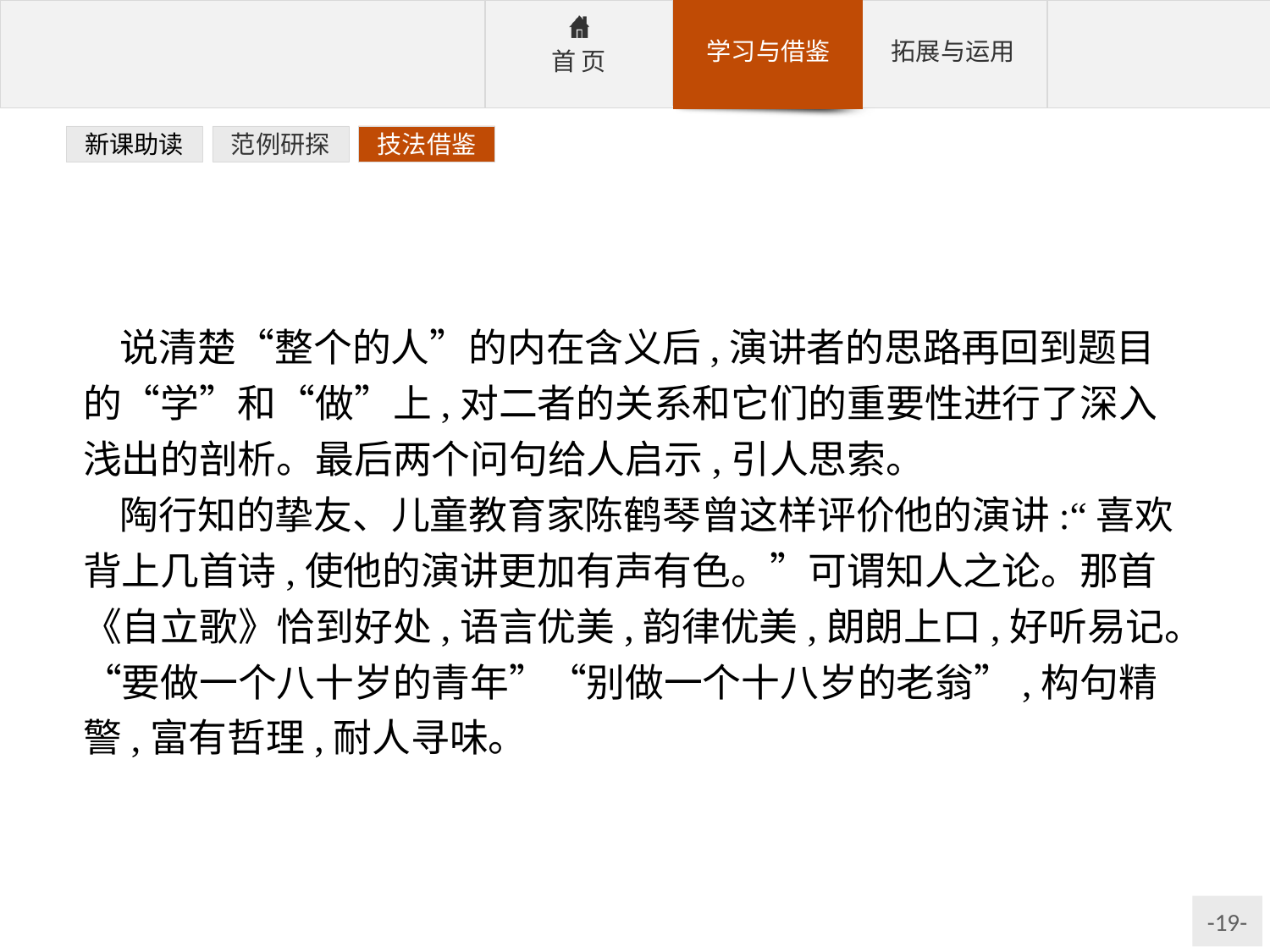

新课助读
范例研探
技法借鉴
说清楚“整个的人”的内在含义后,演讲者的思路再回到题目的“学”和“做”上,对二者的关系和它们的重要性进行了深入浅出的剖析。最后两个问句给人启示,引人思索。
陶行知的挚友、儿童教育家陈鹤琴曾这样评价他的演讲:“喜欢背上几首诗,使他的演讲更加有声有色。”可谓知人之论。那首《自立歌》恰到好处,语言优美,韵律优美,朗朗上口,好听易记。“要做一个八十岁的青年”“别做一个十八岁的老翁”,构句精警,富有哲理,耐人寻味。